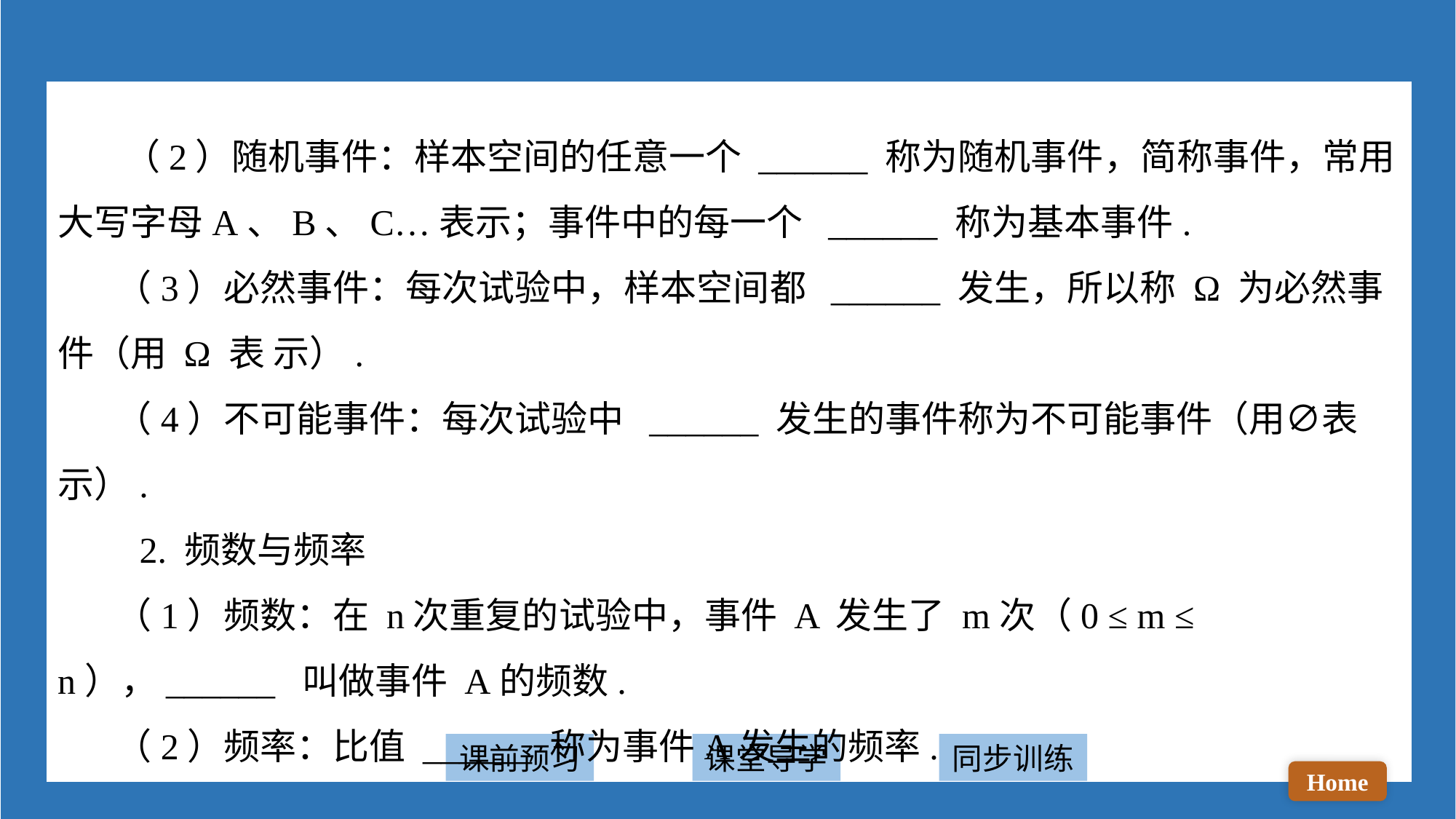

（2）随机事件：样本空间的任意一个 ______ 称为随机事件，简称事件，常用大写字母A、B、C…表示；事件中的每一个  ______ 称为基本事件.
      （3）必然事件：每次试验中，样本空间都  ______ 发生，所以称 Ω 为必然事件（用 Ω 表 示）.
      （4）不可能事件：每次试验中  ______ 发生的事件称为不可能事件（用∅表示）.
         2. 频数与频率
      （1）频数：在 n次重复的试验中，事件 A 发生了 m次（0 ≤ m ≤ n），______  叫做事件 A的频数.
      （2）频率：比值 ______ 称为事件A发生的频率.